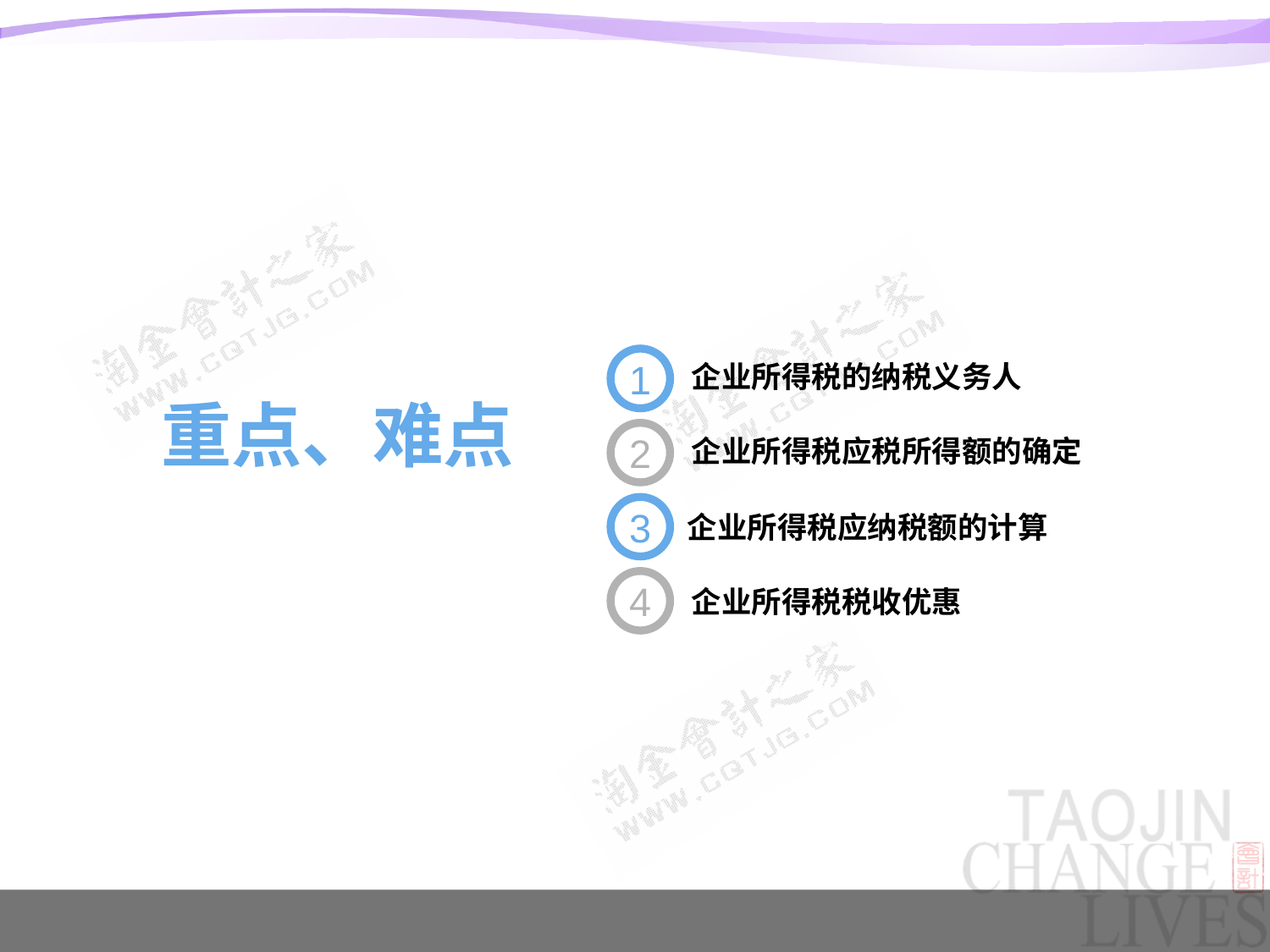

1
企业所得税的纳税义务人
重点、难点
2
企业所得税应税所得额的确定
3
企业所得税应纳税额的计算

4
企业所得税税收优惠